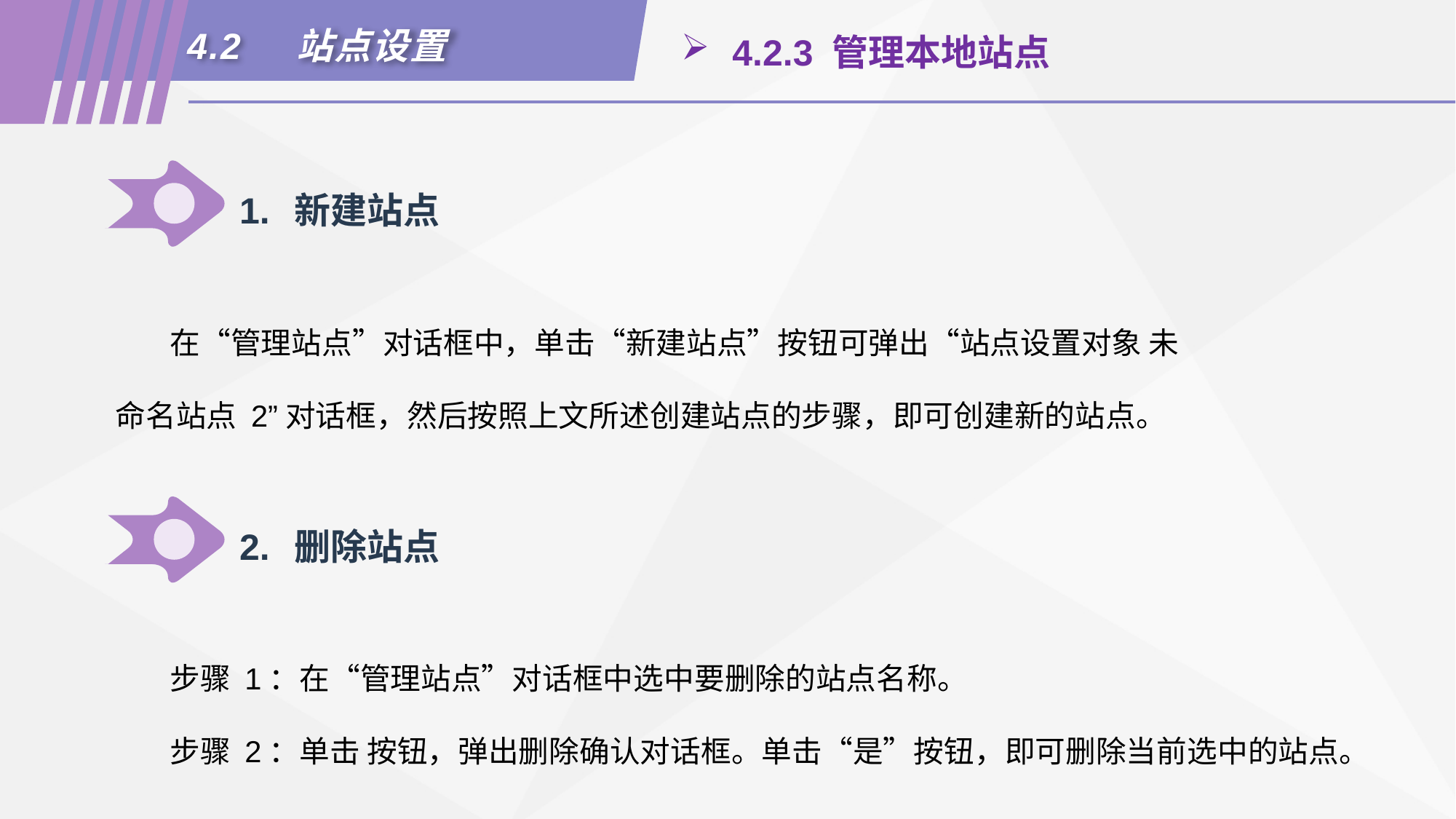

4.2	站点设置
 4.2.3 管理本地站点

1.	新建站点
在“管理站点”对话框中，单击“新建站点”按钮可弹出“站点设置对象 未命名站点 2”对话框，然后按照上文所述创建站点的步骤，即可创建新的站点。

2.	删除站点
步骤 1：在“管理站点”对话框中选中要删除的站点名称。
步骤 2：单击 按钮，弹出删除确认对话框。单击“是”按钮，即可删除当前选中的站点。